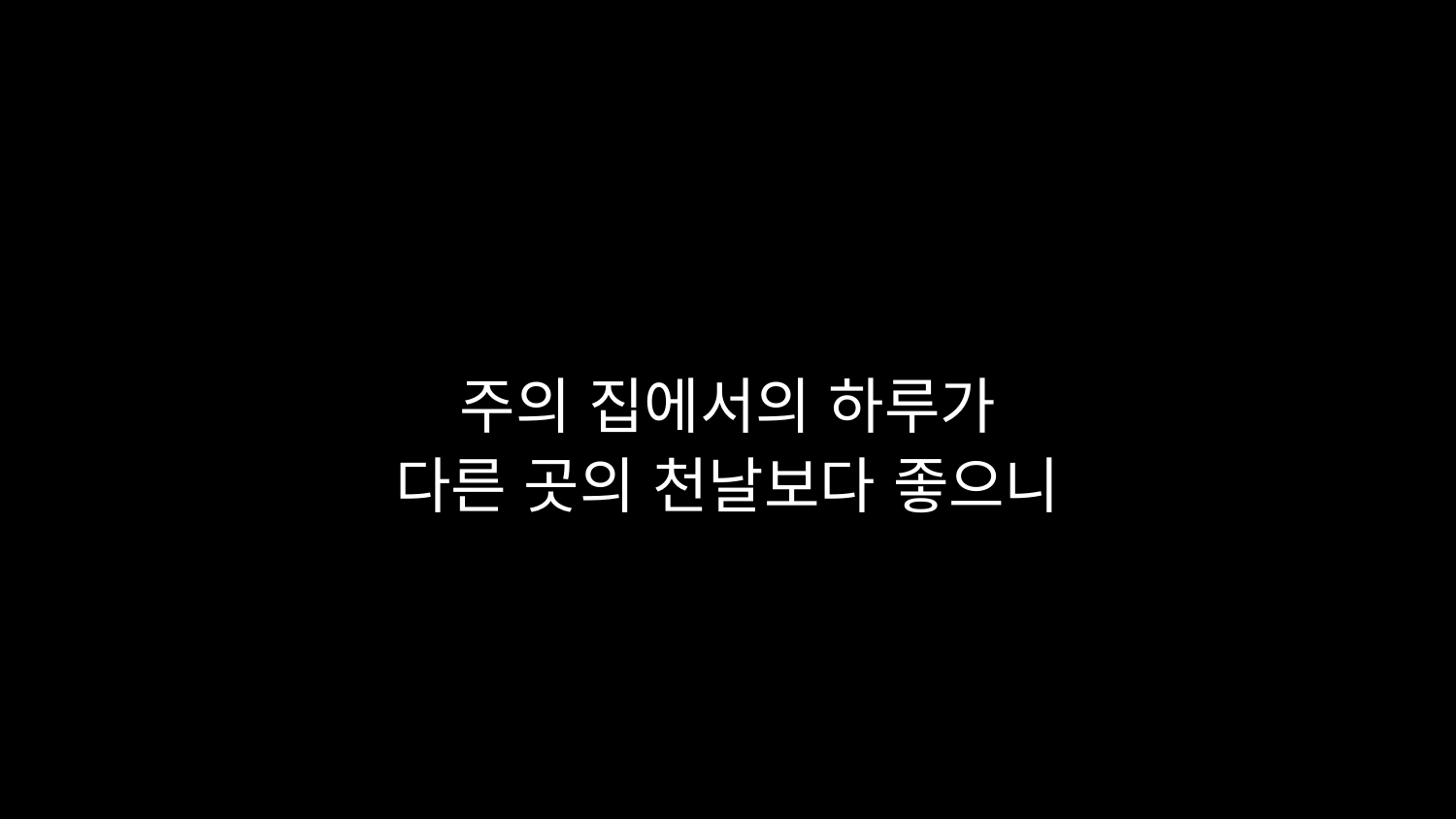

# 주의 집에서의 하루가 다른 곳의 천날보다 좋으니